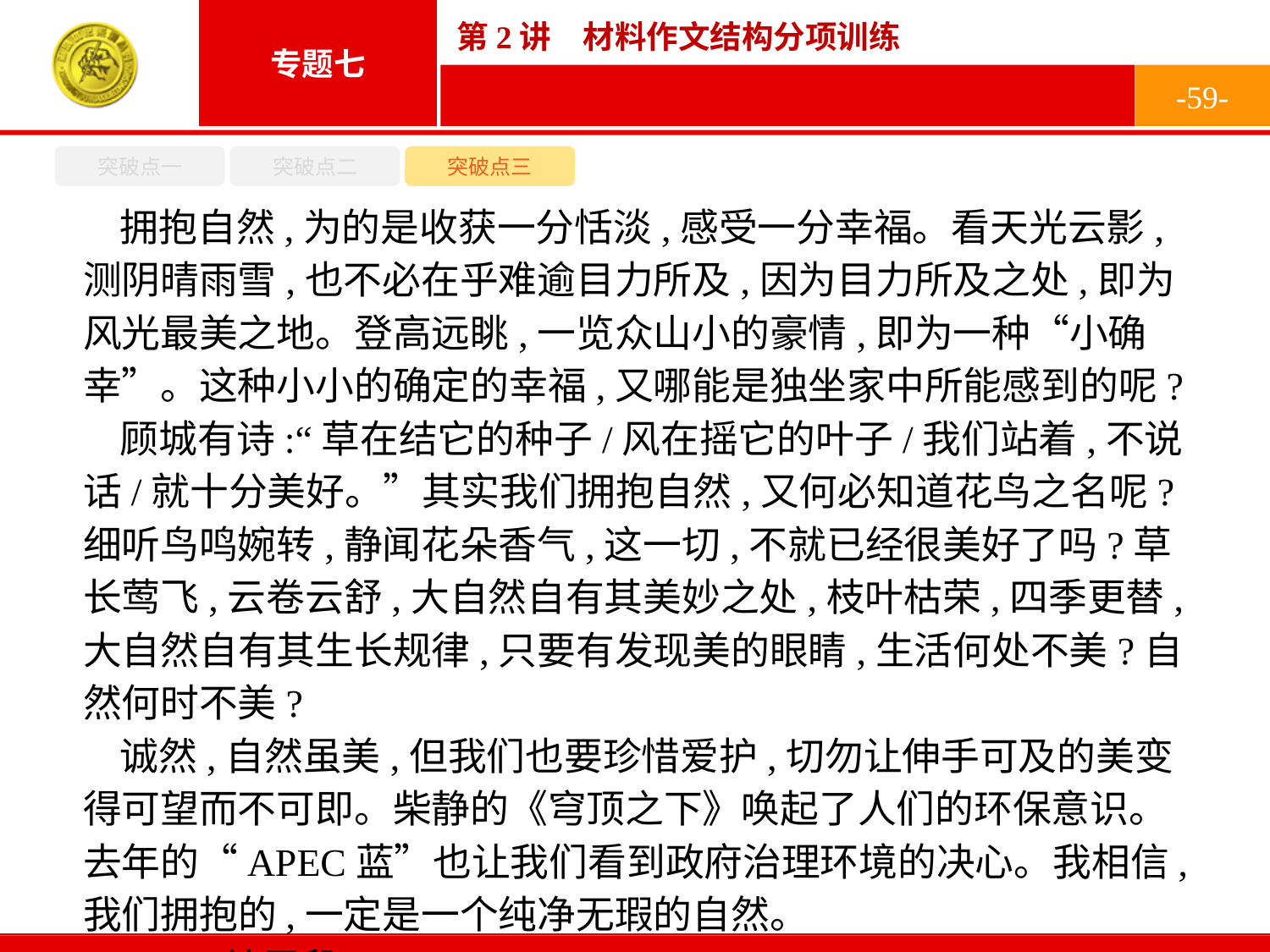

-59-
突破点一
突破点二
突破点三
拥抱自然,为的是收获一分恬淡,感受一分幸福。看天光云影,测阴晴雨雪,也不必在乎难逾目力所及,因为目力所及之处,即为风光最美之地。登高远眺,一览众山小的豪情,即为一种“小确幸”。这种小小的确定的幸福,又哪能是独坐家中所能感到的呢?
顾城有诗:“草在结它的种子/风在摇它的叶子/我们站着,不说话/就十分美好。”其实我们拥抱自然,又何必知道花鸟之名呢?细听鸟鸣婉转,静闻花朵香气,这一切,不就已经很美好了吗?草长莺飞,云卷云舒,大自然自有其美妙之处,枝叶枯荣,四季更替,大自然自有其生长规律,只要有发现美的眼睛,生活何处不美?自然何时不美?
诚然,自然虽美,但我们也要珍惜爱护,切勿让伸手可及的美变得可望而不可即。柴静的《穹顶之下》唤起了人们的环保意识。去年的“APEC蓝”也让我们看到政府治理环境的决心。我相信,我们拥抱的,一定是一个纯净无瑕的自然。
……②(结尾段)